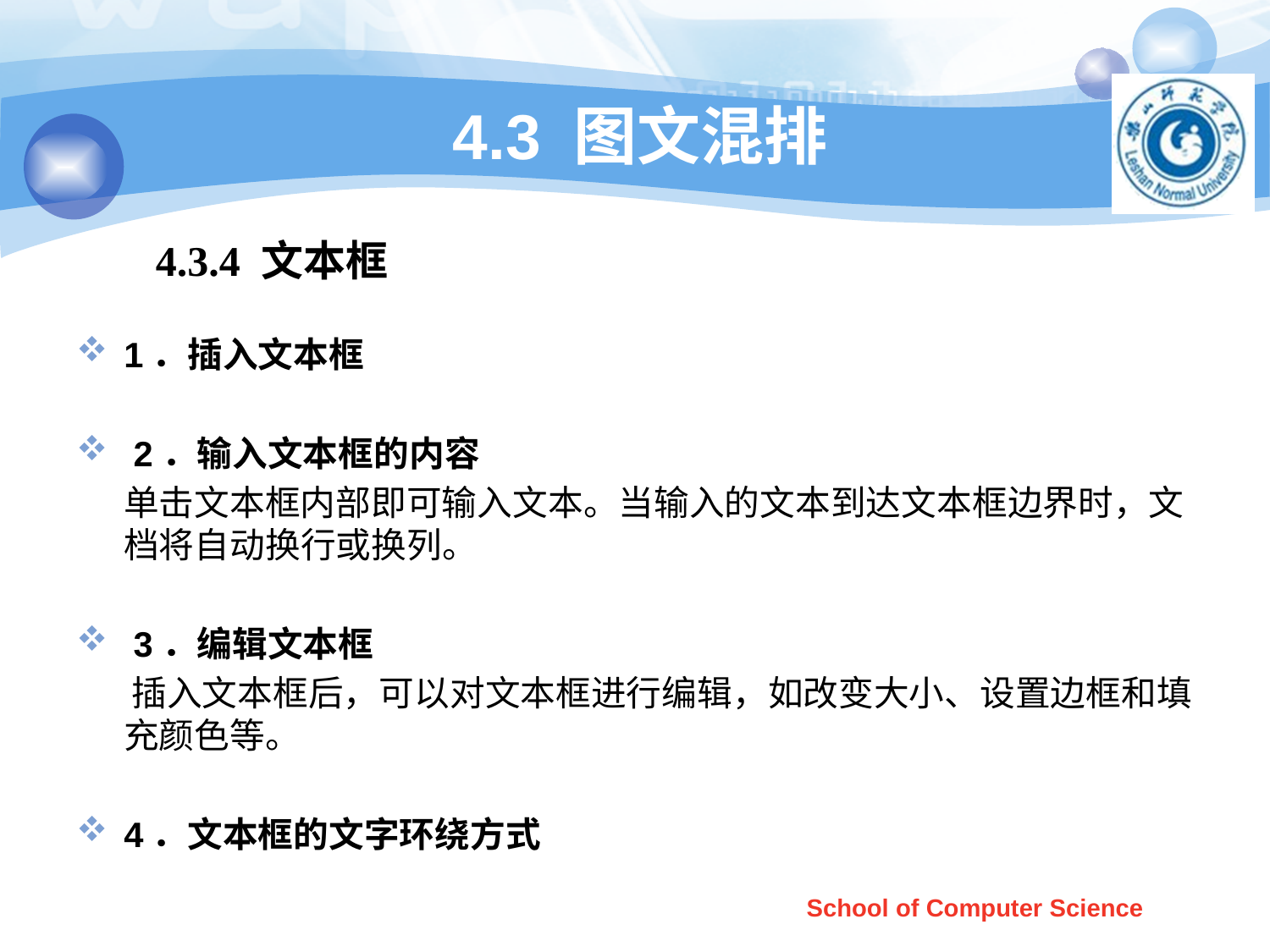

# 4.3 图文混排
4.3.4 文本框
1．插入文本框

 2．输入文本框的内容
     单击文本框内部即可输入文本。当输入的文本到达文本框边界时，文档将自动换行或换列。

 3．编辑文本框
      插入文本框后，可以对文本框进行编辑，如改变大小、设置边框和填充颜色等。

4．文本框的文字环绕方式

School of Computer Science